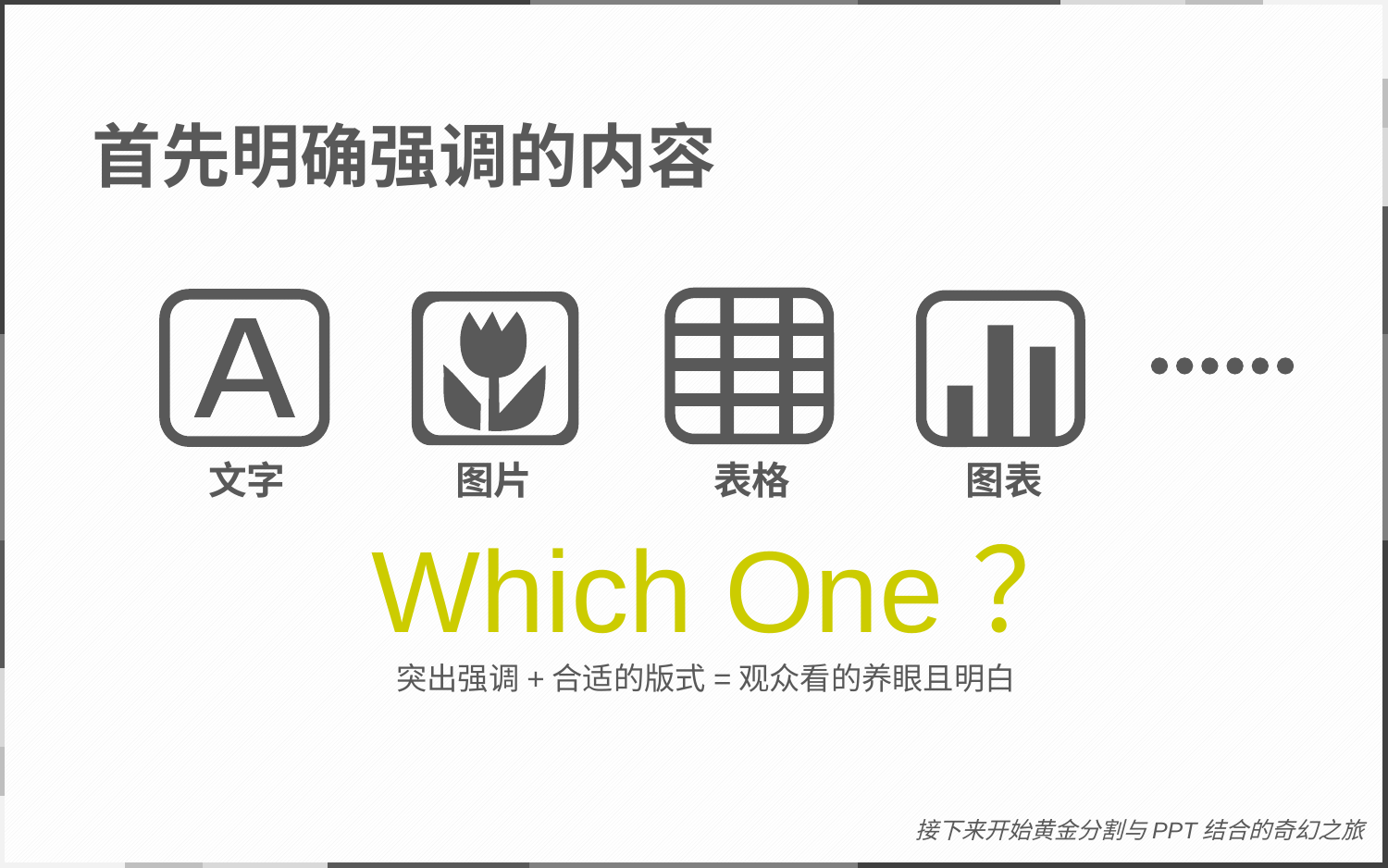

# 首先明确强调的内容

文字
图片
表格
图表
Which One？
突出强调+合适的版式=观众看的养眼且明白
接下来开始黄金分割与PPT结合的奇幻之旅